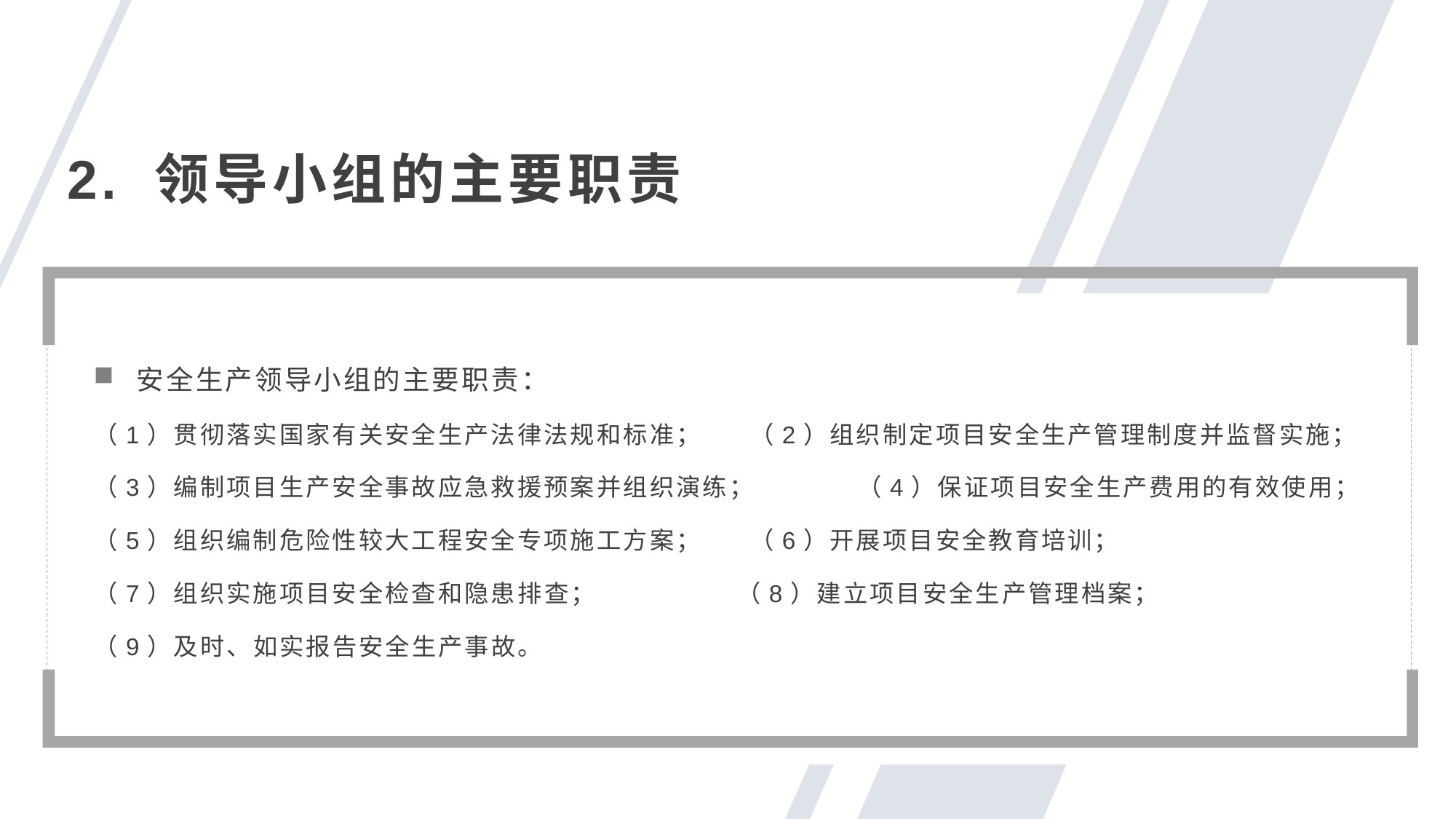

2. 领导小组的主要职责

安全生产领导小组的主要职责：
（1）贯彻落实国家有关安全生产法律法规和标准；      （2）组织制定项目安全生产管理制度并监督实施；
（3）编制项目生产安全事故应急救援预案并组织演练；	（4）保证项目安全生产费用的有效使用；
（5）组织编制危险性较大工程安全专项施工方案；      （6）开展项目安全教育培训；
（7）组织实施项目安全检查和隐患排查；                  （8）建立项目安全生产管理档案；
（9）及时、如实报告安全生产事故。